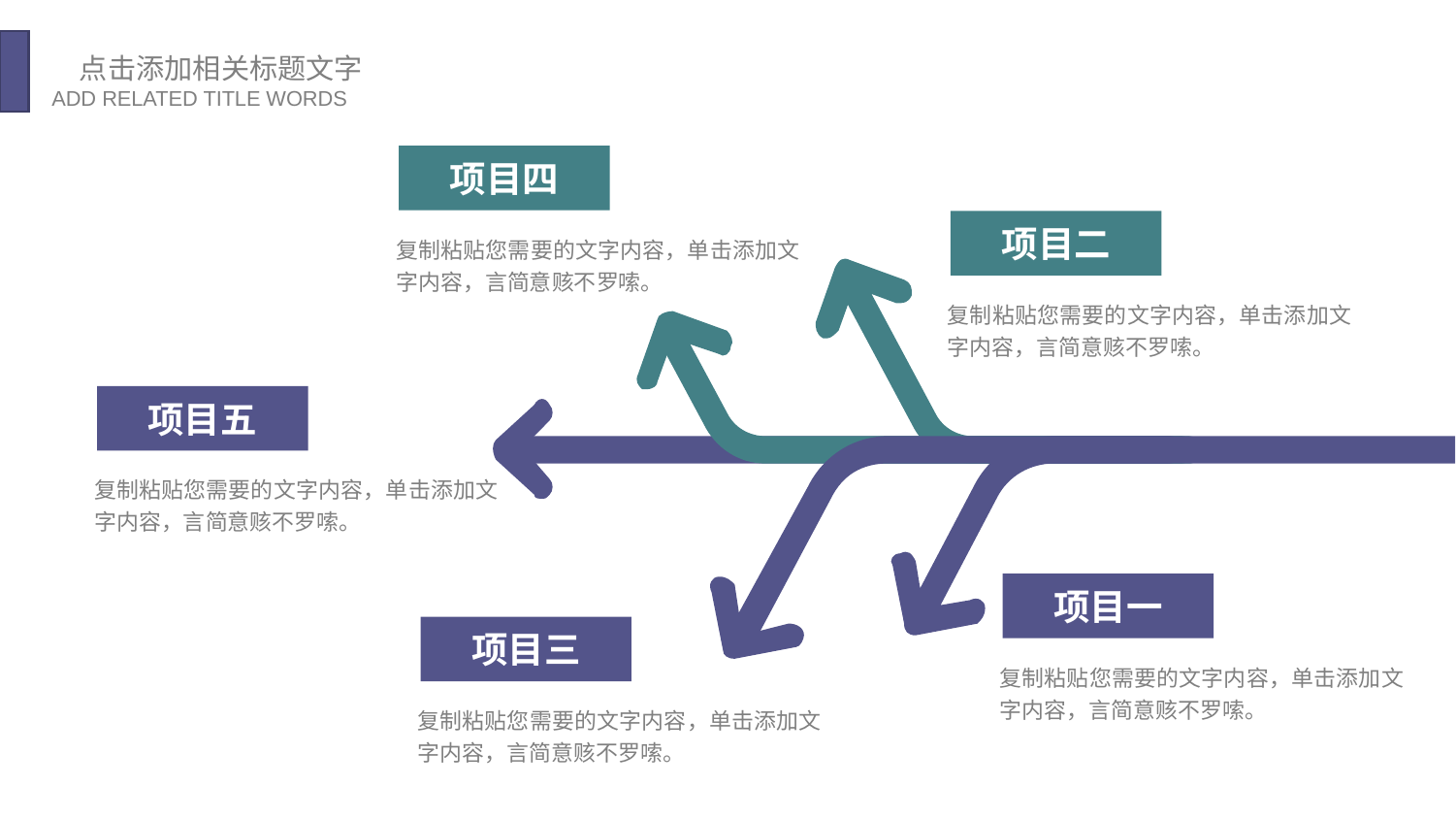

项目四
项目二
复制粘贴您需要的文字内容，单击添加文字内容，言简意赅不罗嗦。

复制粘贴您需要的文字内容，单击添加文字内容，言简意赅不罗嗦。

项目五

复制粘贴您需要的文字内容，单击添加文字内容，言简意赅不罗嗦。
项目一
项目三
复制粘贴您需要的文字内容，单击添加文字内容，言简意赅不罗嗦。
复制粘贴您需要的文字内容，单击添加文字内容，言简意赅不罗嗦。